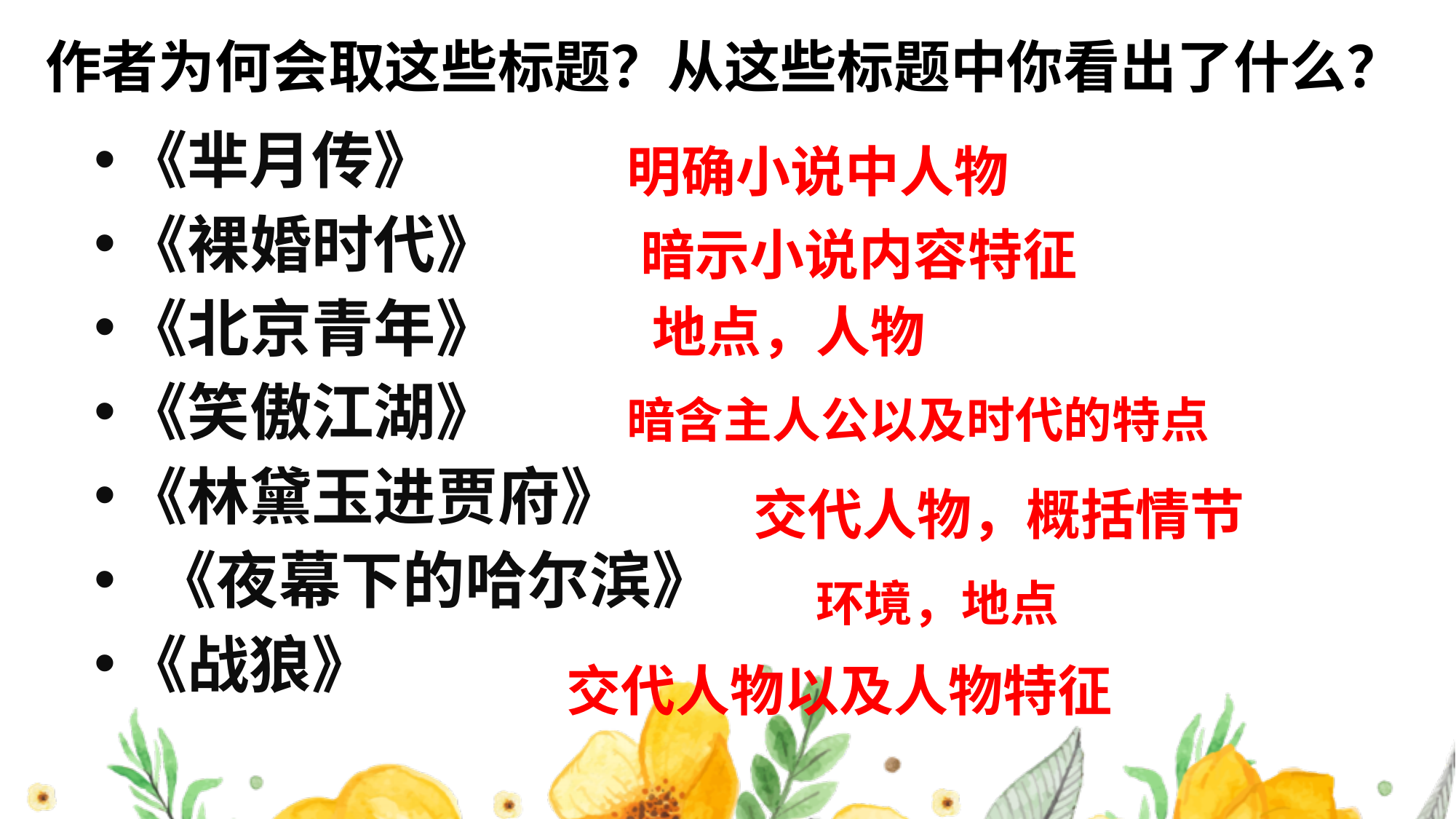

作者为何会取这些标题？从这些标题中你看出了什么？
#
《芈月传》
《裸婚时代》
《北京青年》
《笑傲江湖》
《林黛玉进贾府》
 《夜幕下的哈尔滨》
《战狼》

明确小说中人物
暗示小说内容特征

地点，人物
暗含主人公以及时代的特点
交代人物，概括情节
环境，地点
交代人物以及人物特征